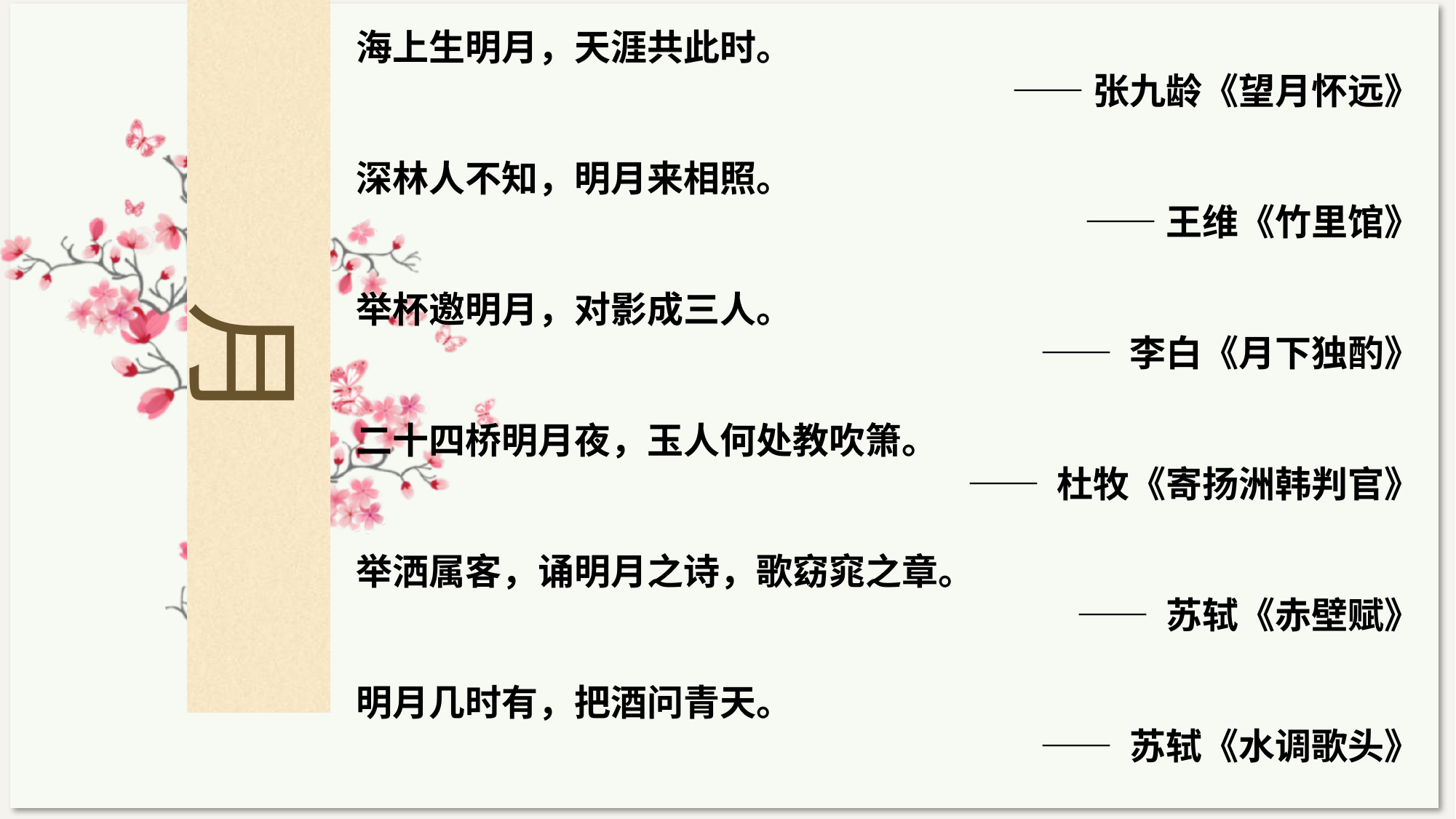

海上生明月，天涯共此时。
 ——张九龄《望月怀远》

深林人不知，明月来相照。
 ——王维《竹里馆》

举杯邀明月，对影成三人。
—— 李白《月下独酌》

二十四桥明月夜，玉人何处教吹箫。
 —— 杜牧《寄扬洲韩判官》

举洒属客，诵明月之诗，歌窈窕之章。
 —— 苏轼《赤壁赋》

明月几时有，把酒问青天。
 —— 苏轼《水调歌头》

月